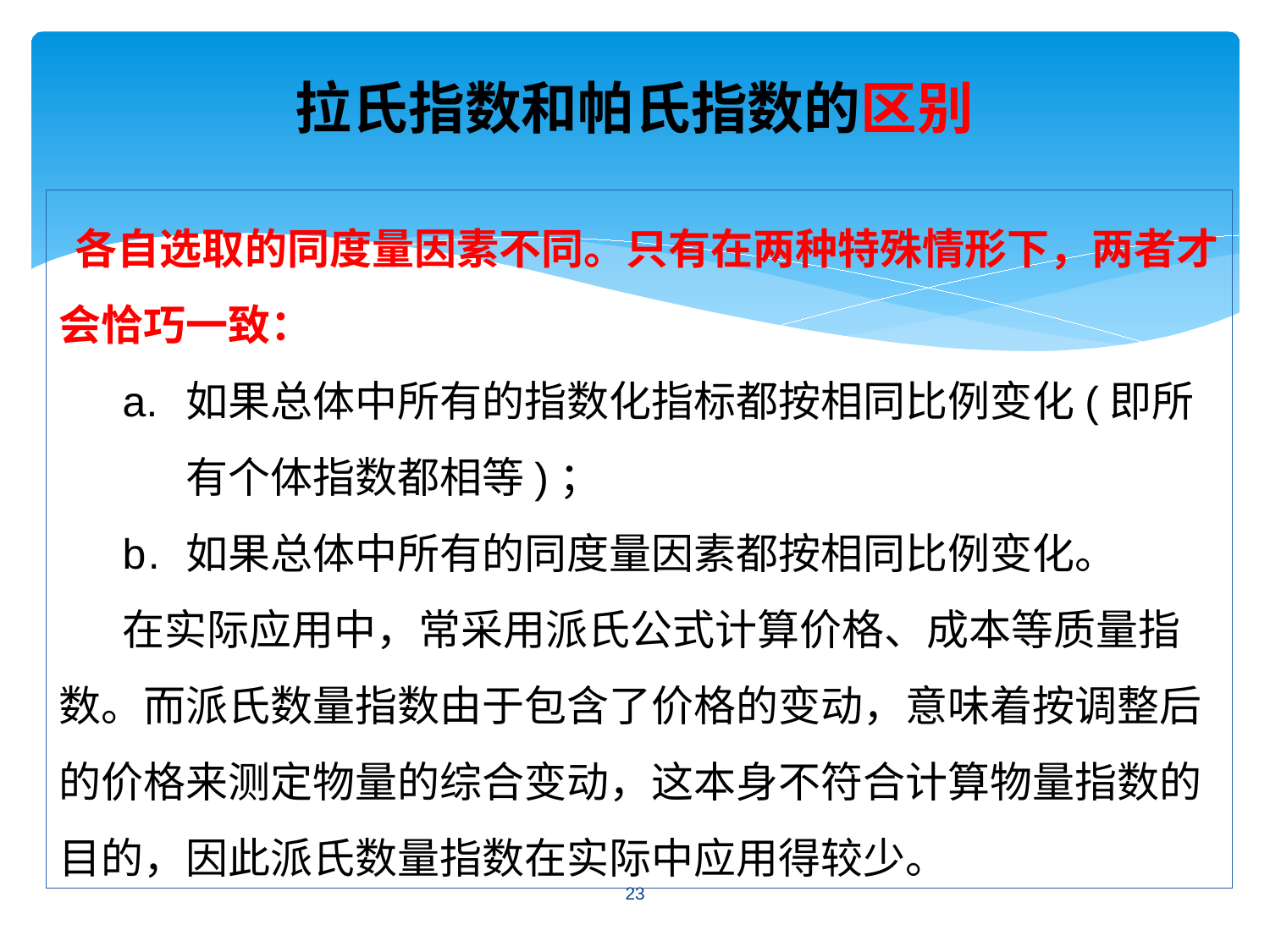

拉氏指数和帕氏指数的区别
 各自选取的同度量因素不同。只有在两种特殊情形下，两者才会恰巧一致：
如果总体中所有的指数化指标都按相同比例变化(即所有个体指数都相等)；
如果总体中所有的同度量因素都按相同比例变化。
在实际应用中，常采用派氏公式计算价格、成本等质量指数。而派氏数量指数由于包含了价格的变动，意味着按调整后的价格来测定物量的综合变动，这本身不符合计算物量指数的目的，因此派氏数量指数在实际中应用得较少。
23